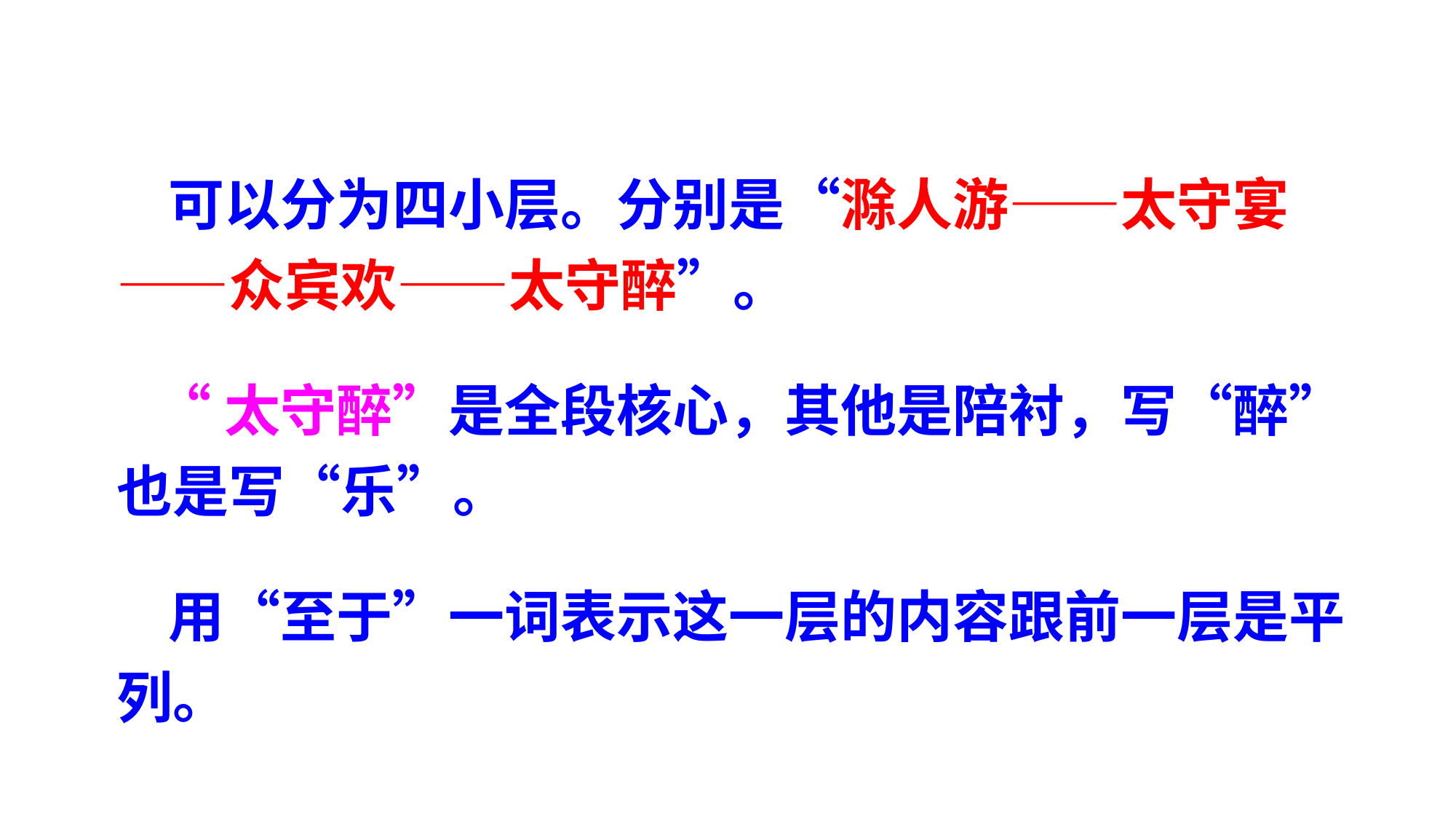

可以分为四小层。分别是“滁人游——太守宴——众宾欢——太守醉”。
   “太守醉”是全段核心，其他是陪衬，写“醉”也是写“乐”。
   用“至于”一词表示这一层的内容跟前一层是平列。